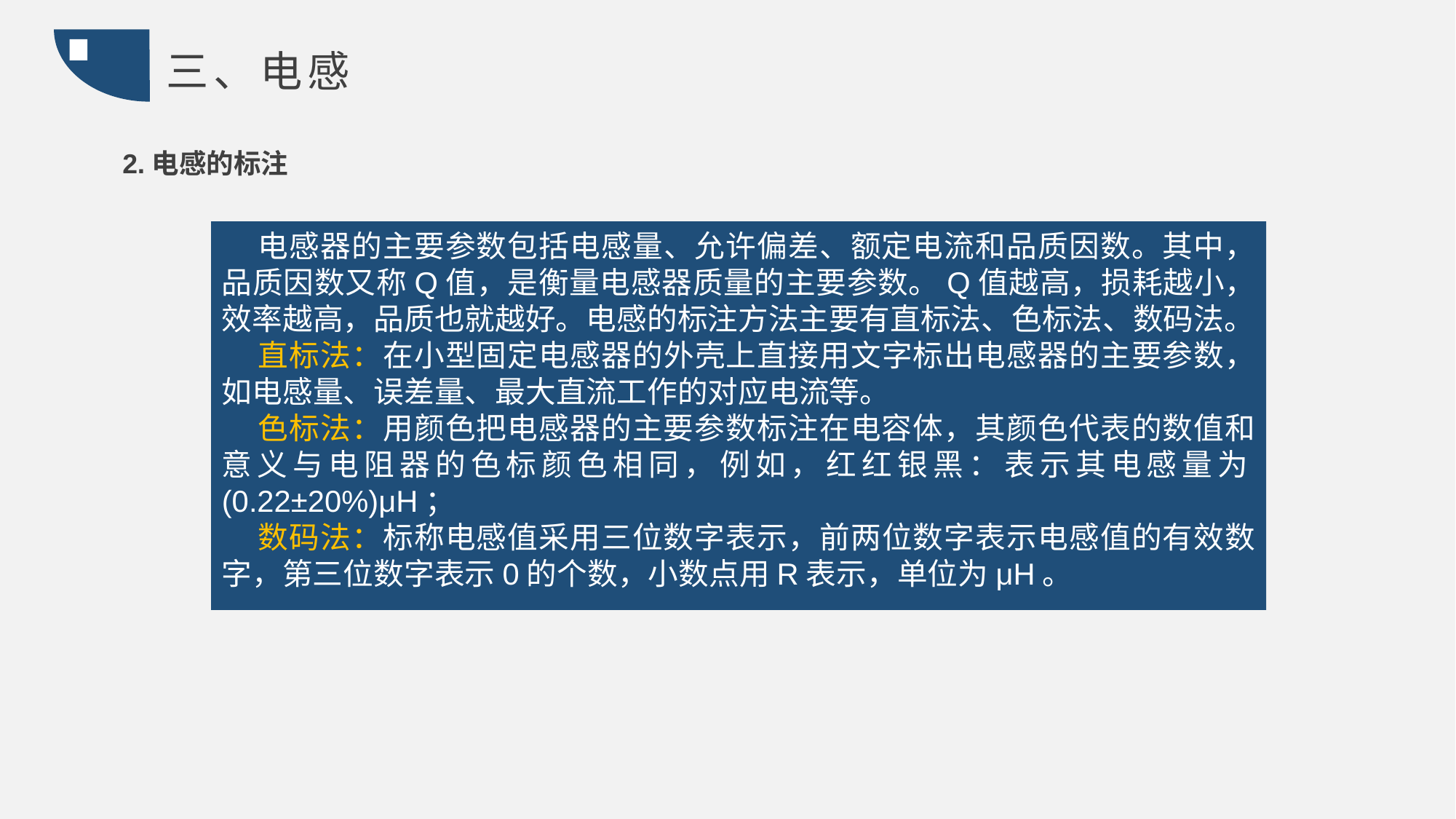

三、电感
2.电感的标注
电感器的主要参数包括电感量、允许偏差、额定电流和品质因数。其中，品质因数又称Q值，是衡量电感器质量的主要参数。Q值越高，损耗越小，效率越高，品质也就越好。电感的标注方法主要有直标法、色标法、数码法。
直标法：在小型固定电感器的外壳上直接用文字标出电感器的主要参数，如电感量、误差量、最大直流工作的对应电流等。
色标法：用颜色把电感器的主要参数标注在电容体，其颜色代表的数值和意义与电阻器的色标颜色相同，例如，红红银黑：表示其电感量为(0.22±20%)μH；
数码法：标称电感值采用三位数字表示，前两位数字表示电感值的有效数字，第三位数字表示0的个数，小数点用R表示，单位为μH。